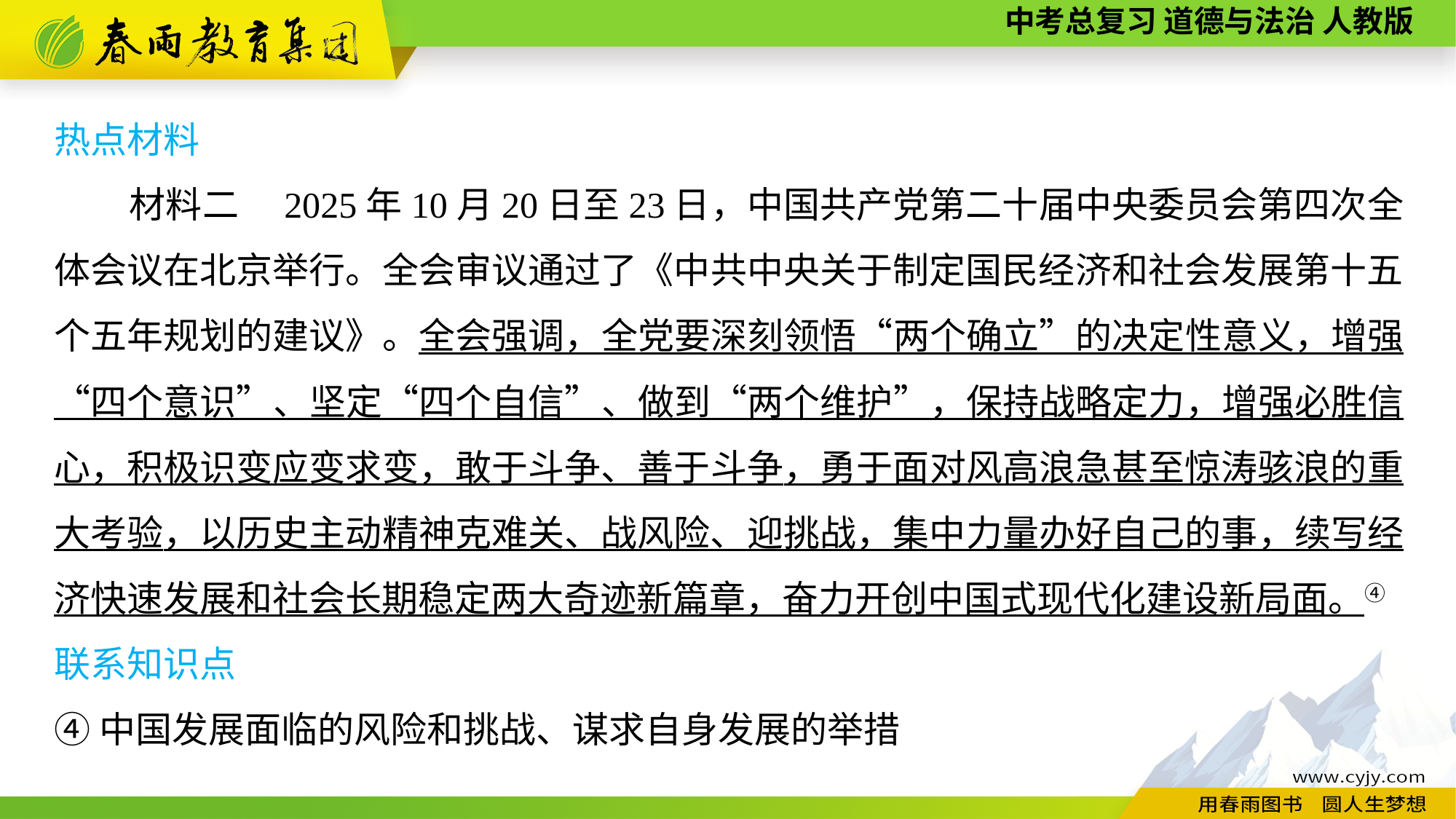

热点材料
        材料二　2025年10月20日至23日，中国共产党第二十届中央委员会第四次全体会议在北京举行。全会审议通过了《中共中央关于制定国民经济和社会发展第十五个五年规划的建议》。全会强调，全党要深刻领悟“两个确立”的决定性意义，增强“四个意识”、坚定“四个自信”、做到“两个维护”，保持战略定力，增强必胜信心，积极识变应变求变，敢于斗争、善于斗争，勇于面对风高浪急甚至惊涛骇浪的重大考验，以历史主动精神克难关、战风险、迎挑战，集中力量办好自己的事，续写经济快速发展和社会长期稳定两大奇迹新篇章，奋力开创中国式现代化建设新局面。④
联系知识点
④中国发展面临的风险和挑战、谋求自身发展的举措